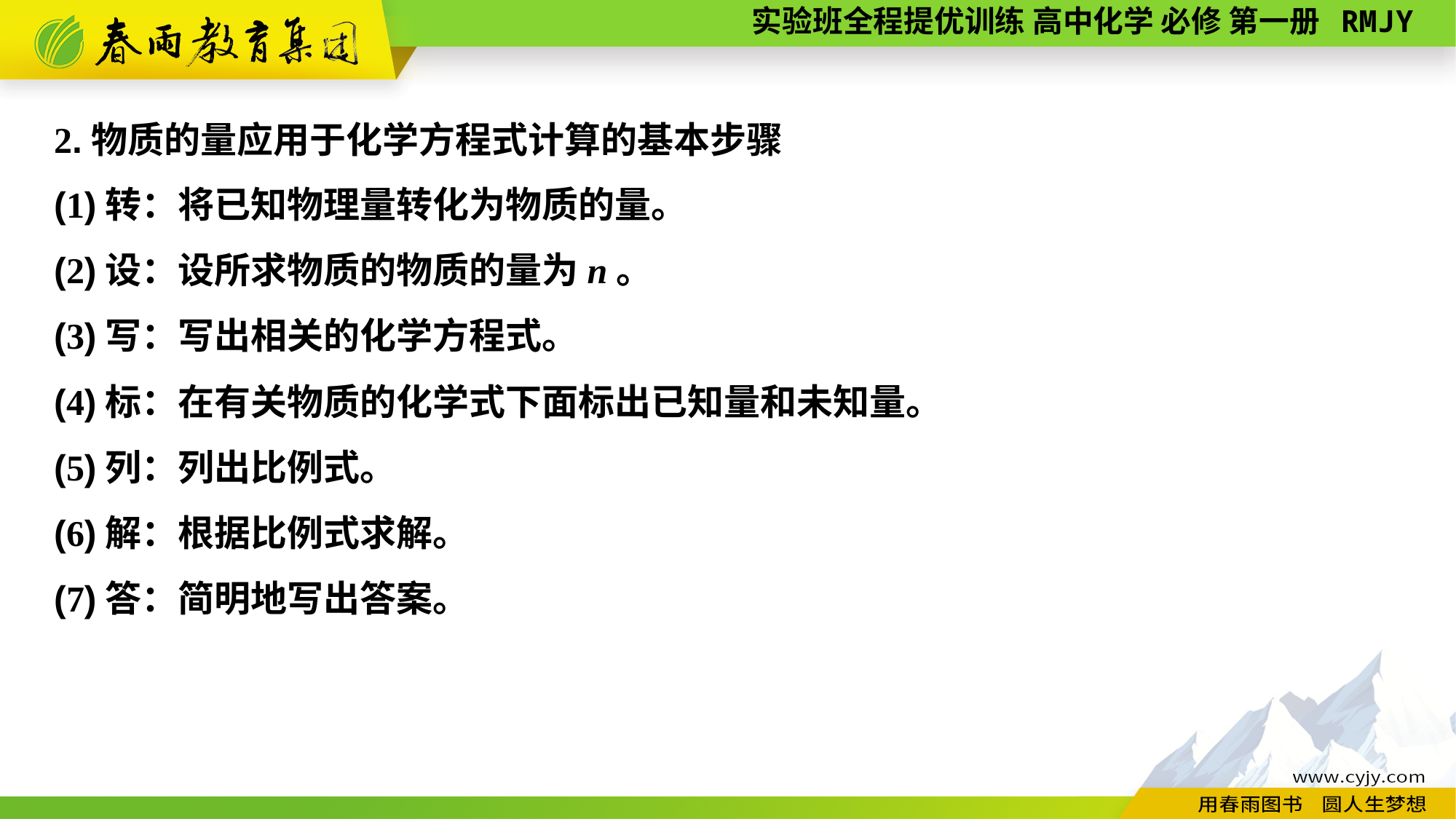

2.物质的量应用于化学方程式计算的基本步骤
(1)转：将已知物理量转化为物质的量。
(2)设：设所求物质的物质的量为n。
(3)写：写出相关的化学方程式。
(4)标：在有关物质的化学式下面标出已知量和未知量。
(5)列：列出比例式。
(6)解：根据比例式求解。
(7)答：简明地写出答案。